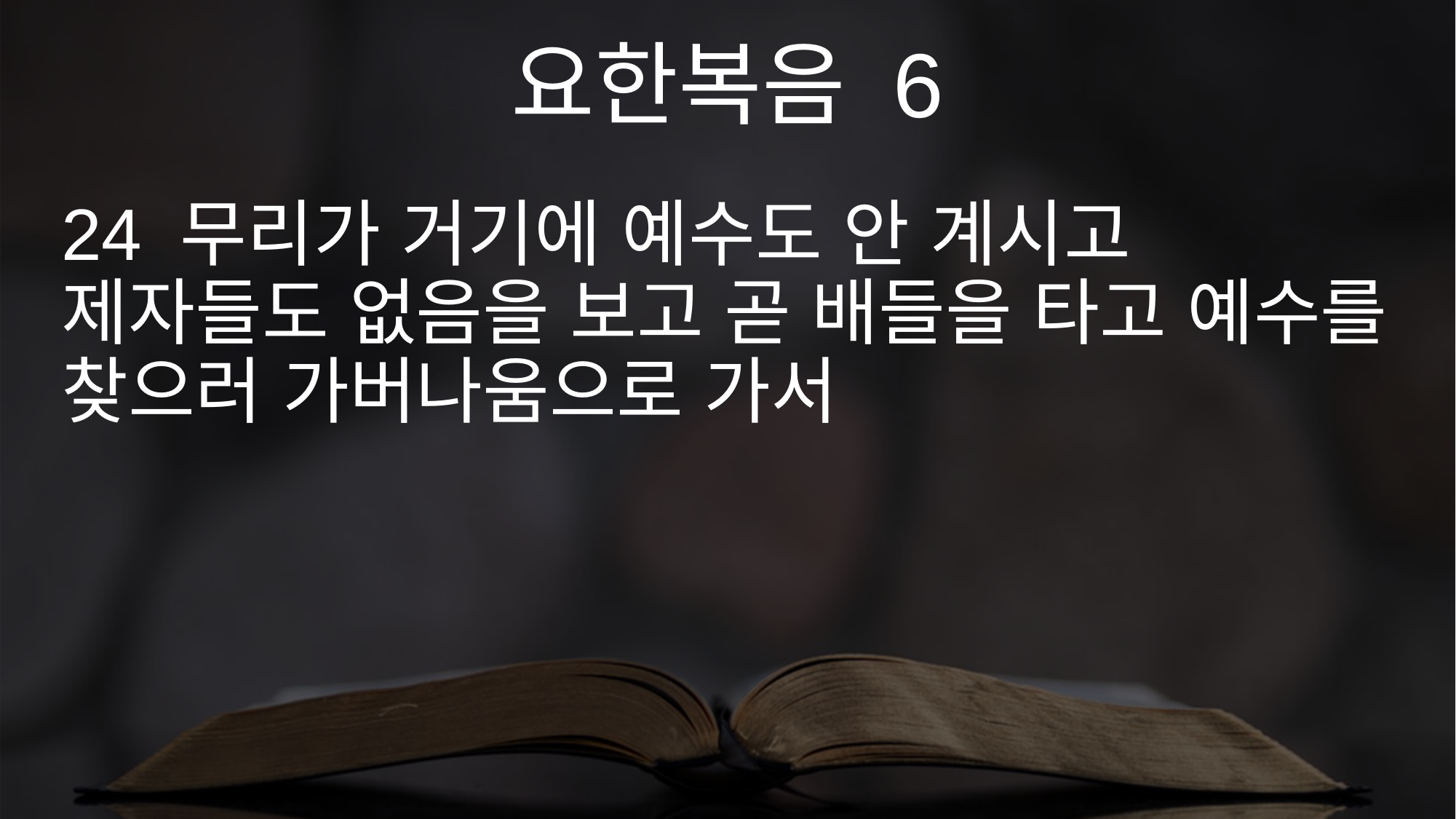

요한복음 6
24 무리가 거기에 예수도 안 계시고 제자들도 없음을 보고 곧 배들을 타고 예수를 찾으러 가버나움으로 가서